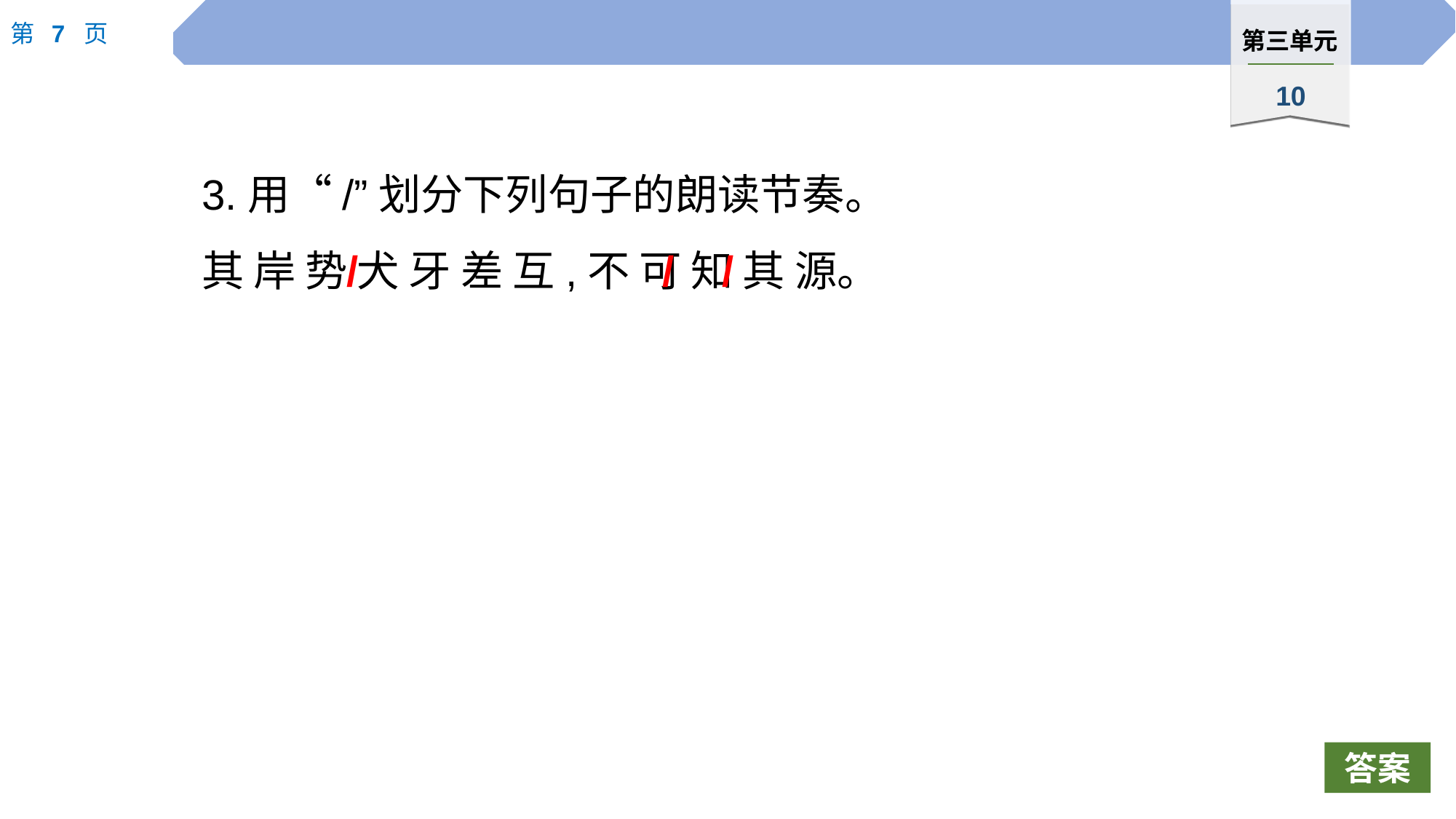

3.用“/”划分下列句子的朗读节奏。
其 岸 势 犬 牙 差 互,不 可 知 其 源。
/
/
/
答案